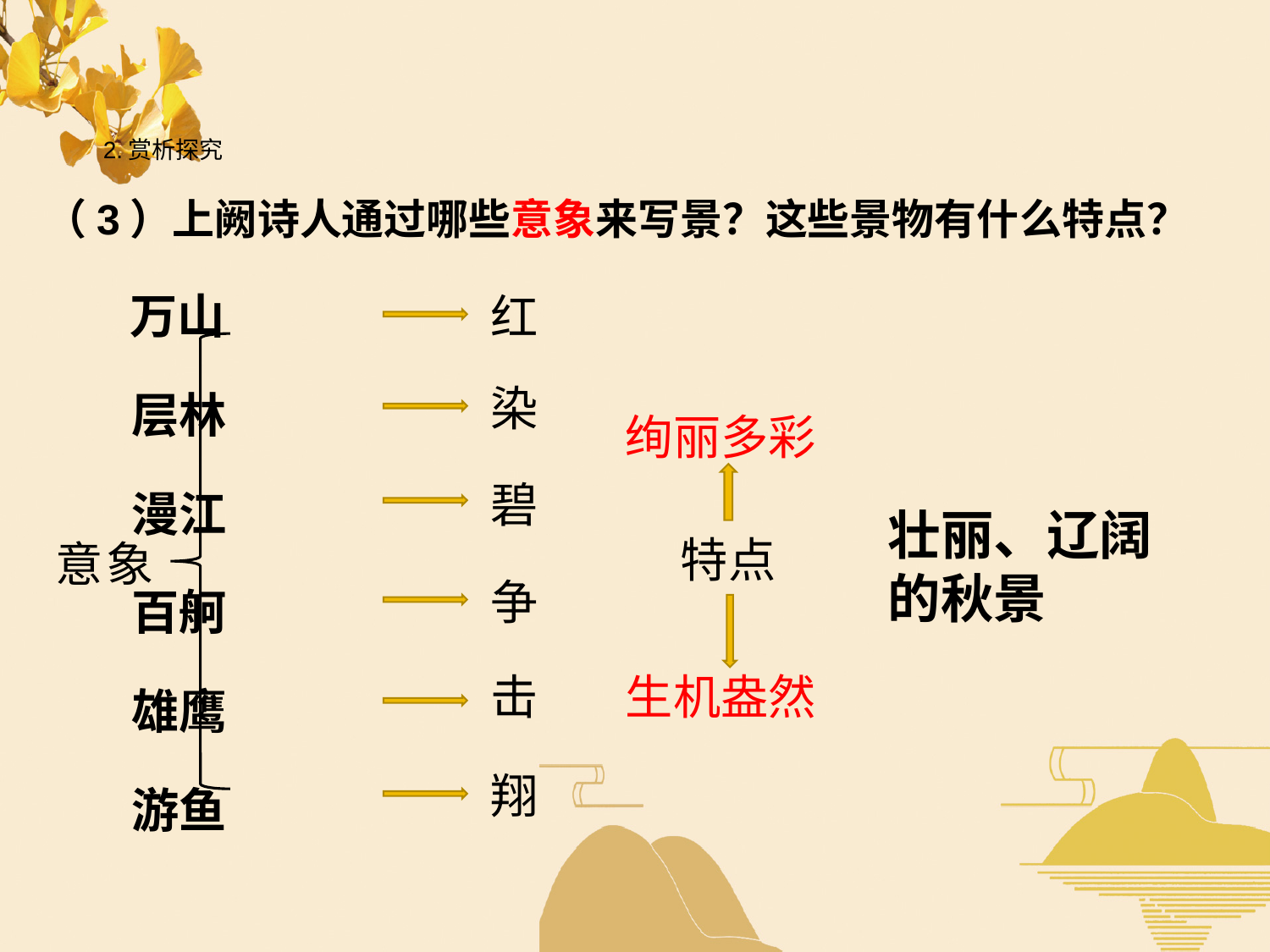

2.赏析探究
（3）上阙诗人通过哪些意象来写景？这些景物有什么特点？
       万山
       层林
       漫江
       百舸
       雄鹰
       游鱼
红

染

绚丽多彩

碧

壮丽、辽阔的秋景
特点
意象
争

击
生机盎然

翔